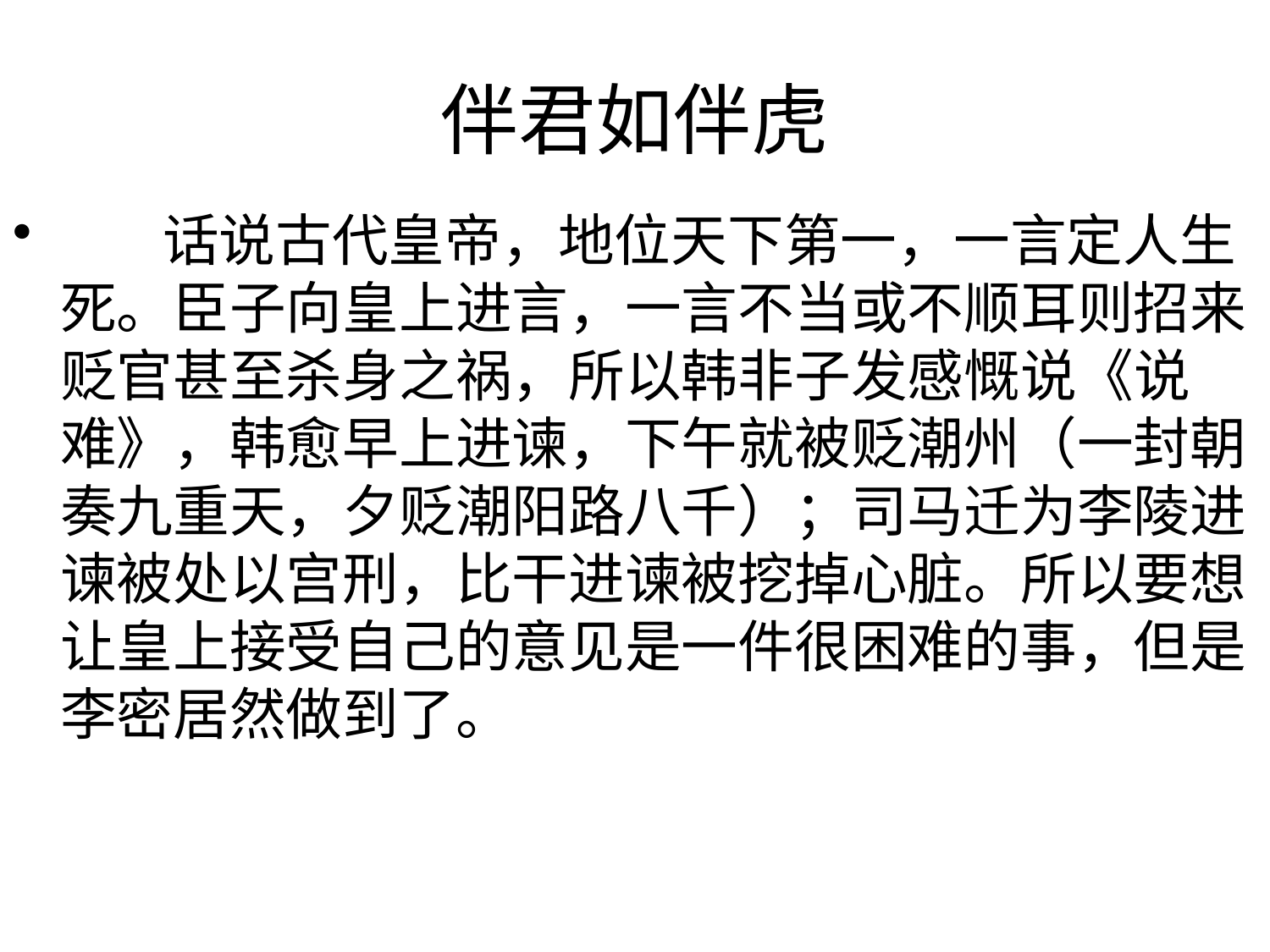

# 伴君如伴虎
       话说古代皇帝，地位天下第一，一言定人生死。臣子向皇上进言，一言不当或不顺耳则招来贬官甚至杀身之祸，所以韩非子发感慨说《说难》，韩愈早上进谏，下午就被贬潮州（一封朝奏九重天，夕贬潮阳路八千）；司马迁为李陵进谏被处以宫刑，比干进谏被挖掉心脏。所以要想让皇上接受自己的意见是一件很困难的事，但是李密居然做到了。